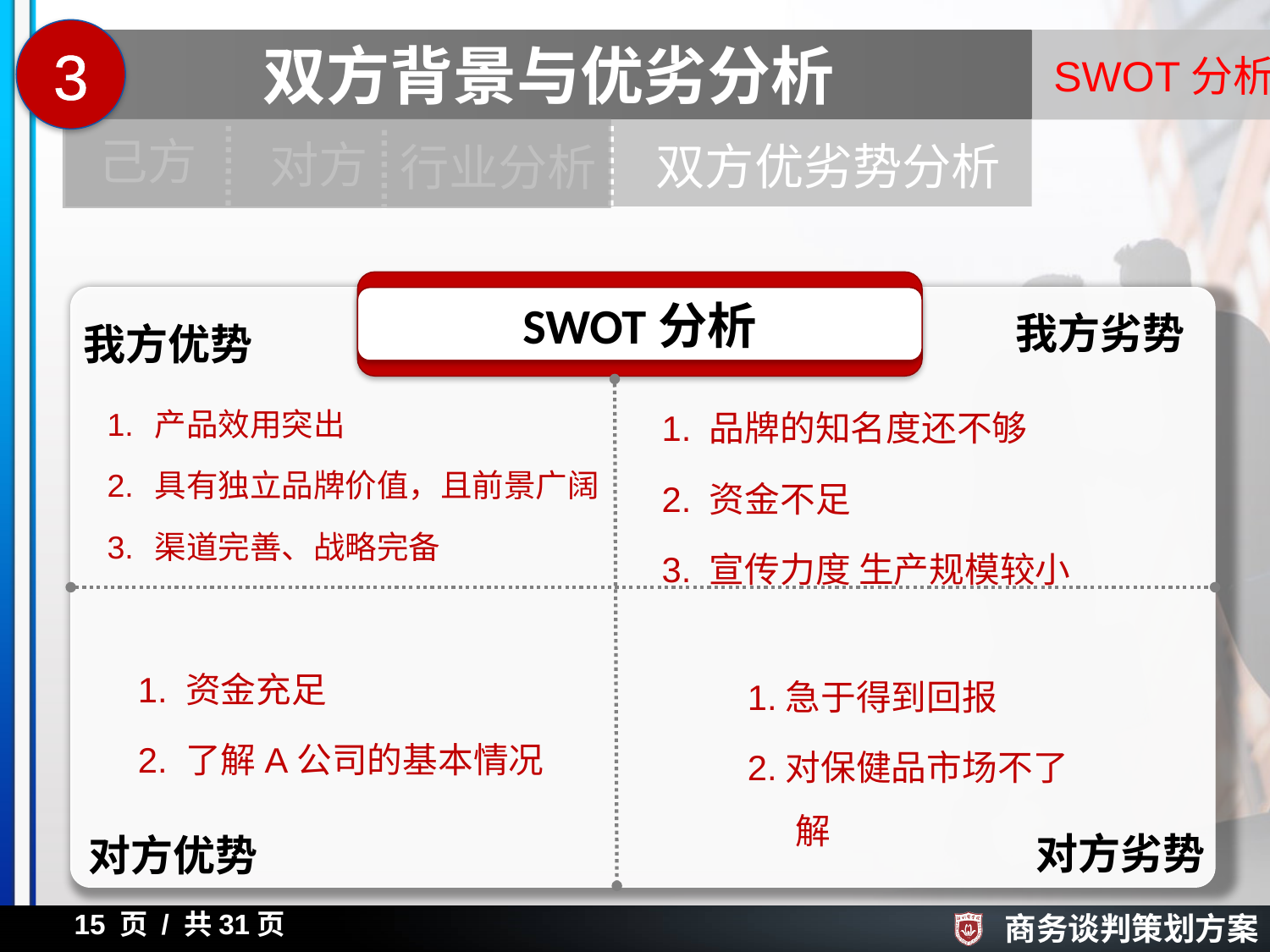

3
双方背景与优劣分析

SWOT分析

己方
对方
双方优劣势分析
行业分析

SWOT分析

我方劣势
我方优势
1.	产品效用突出
2.	具有独立品牌价值，且前景广阔
3.	渠道完善、战略完备
1.	品牌的知名度还不够
2.	资金不足
3.	宣传力度 生产规模较小
1.	资金充足
2.	了解A公司的基本情况
1.急于得到回报
2.对保健品市场不了解
对方劣势
对方优势
15 页 / 共31页